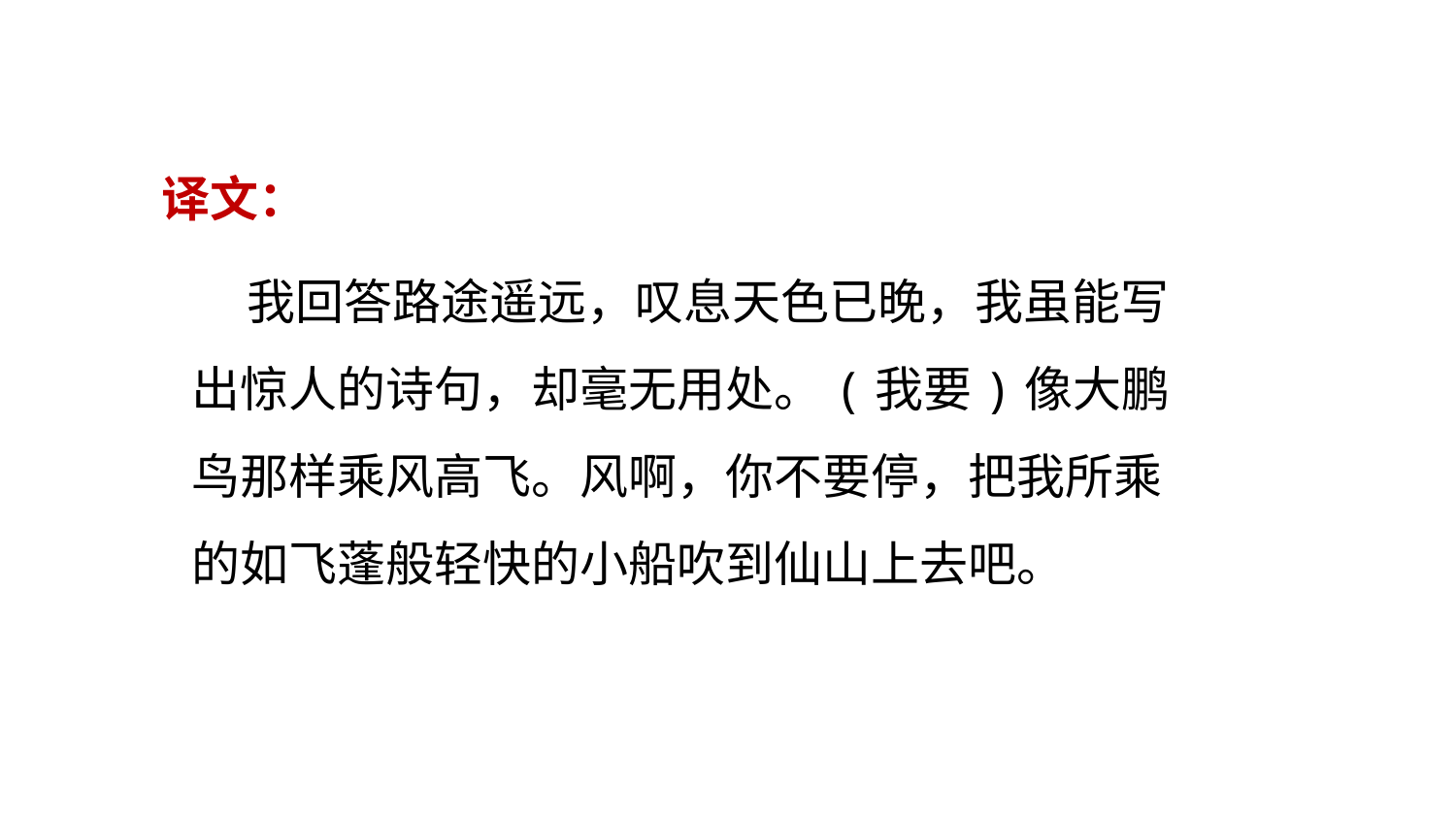

译文：
    我回答路途遥远，叹息天色已晚，我虽能写出惊人的诗句，却毫无用处。(我要)像大鹏鸟那样乘风高飞。风啊，你不要停，把我所乘的如飞蓬般轻快的小船吹到仙山上去吧。